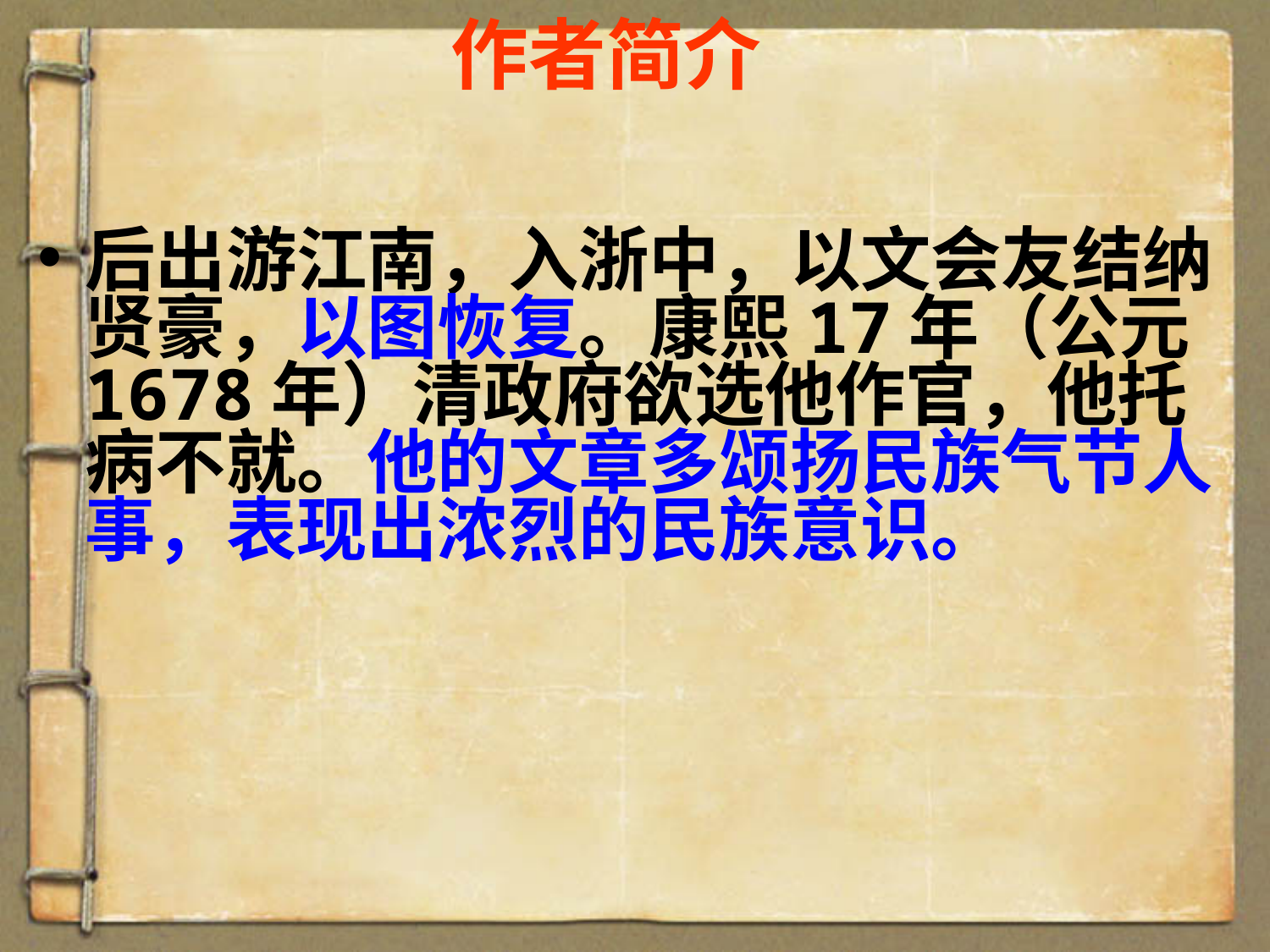

作者简介

后出游江南，入浙中，以文会友结纳贤豪，以图恢复。康熙17年（公元1678年）清政府欲选他作官，他托病不就。他的文章多颂扬民族气节人事，表现出浓烈的民族意识。